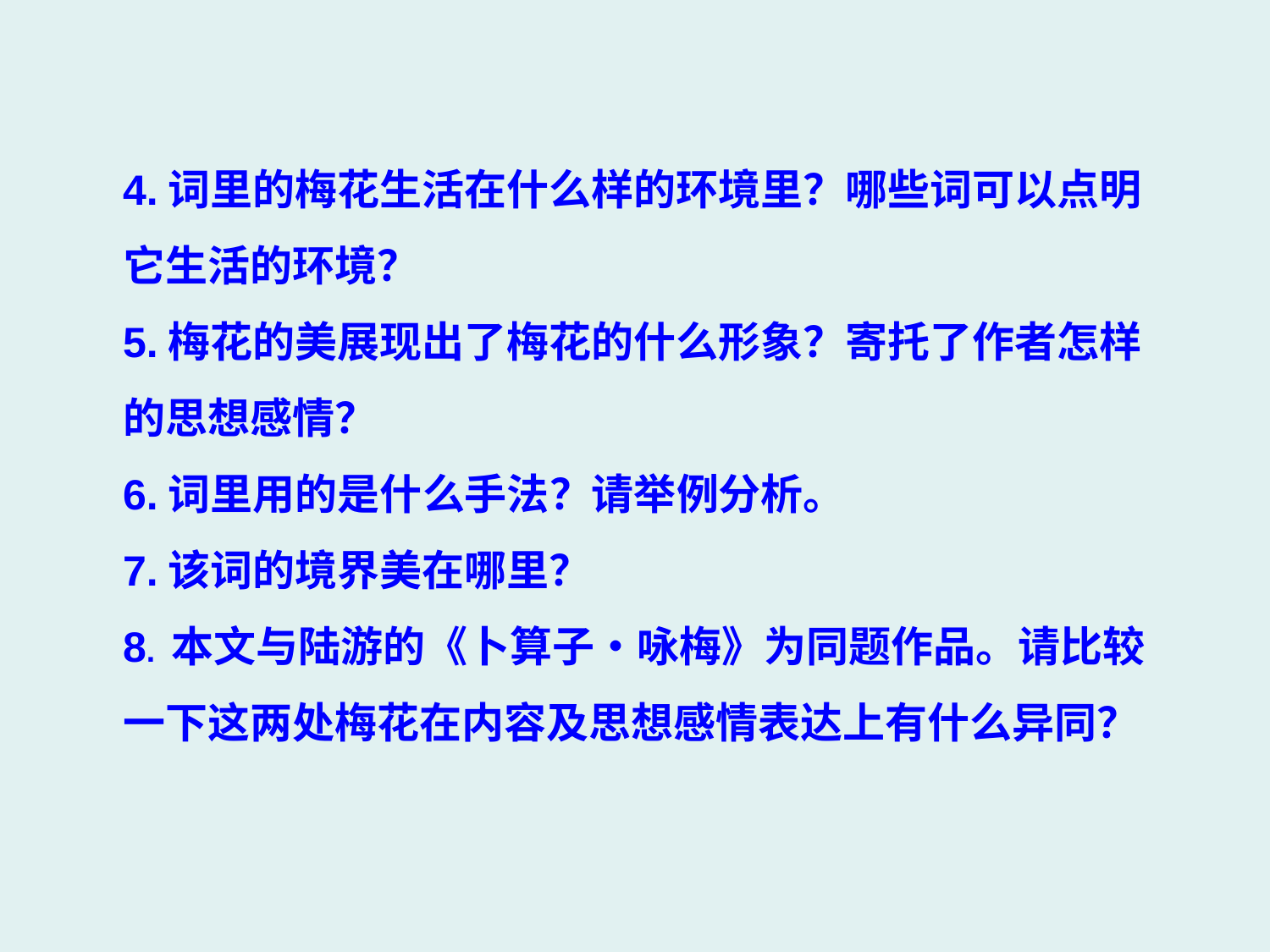

4.词里的梅花生活在什么样的环境里？哪些词可以点明它生活的环境？
5.梅花的美展现出了梅花的什么形象？寄托了作者怎样的思想感情？
6.词里用的是什么手法？请举例分析。
7.该词的境界美在哪里？
8. 本文与陆游的《卜算子•咏梅》为同题作品。请比较一下这两处梅花在内容及思想感情表达上有什么异同？